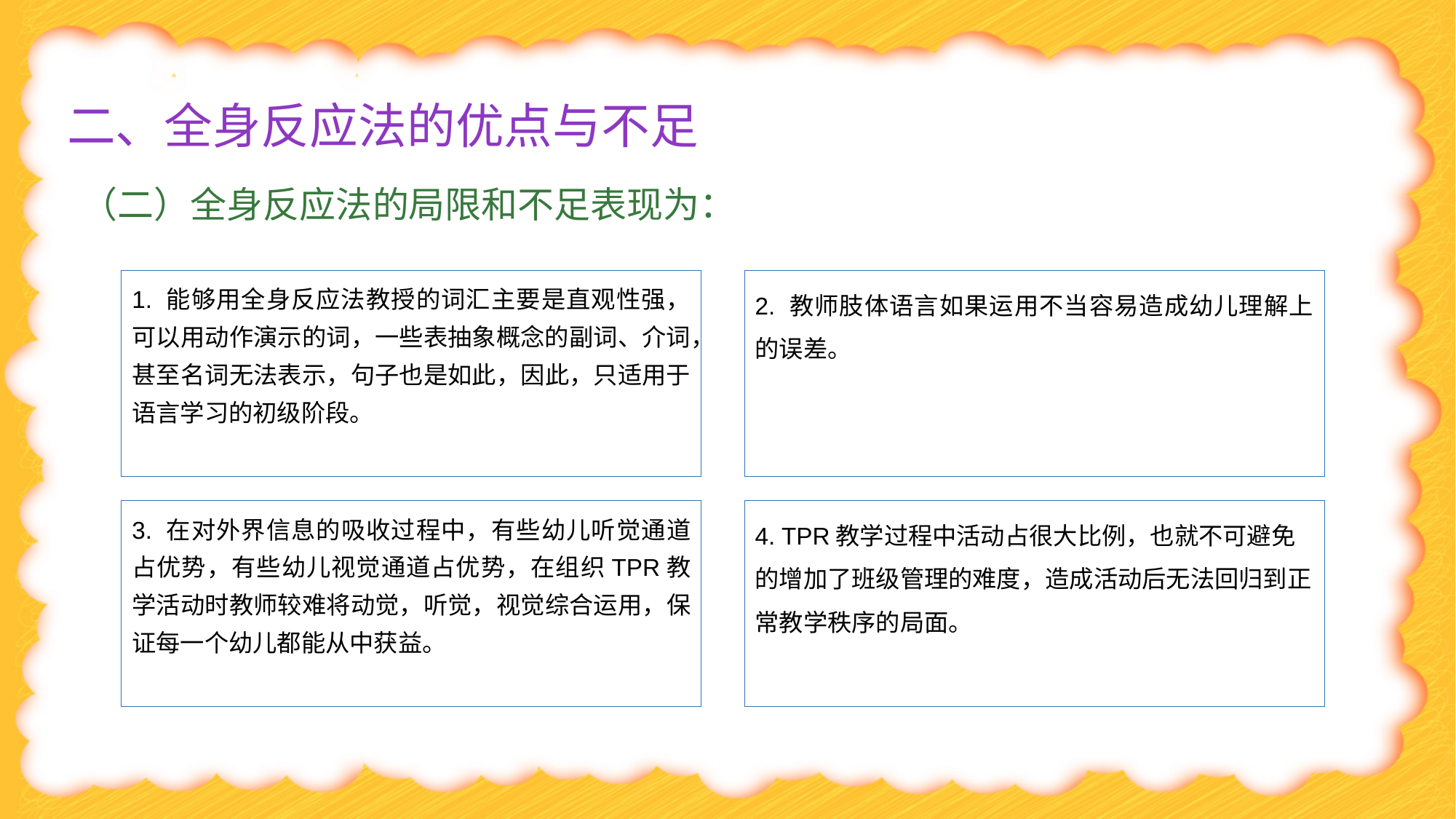

# 二、全身反应法的优点与不足
（二）全身反应法的局限和不足表现为：
1. 能够用全身反应法教授的词汇主要是直观性强，可以用动作演示的词，一些表抽象概念的副词、介词，甚至名词无法表示，句子也是如此，因此，只适用于语言学习的初级阶段。
2. 教师肢体语言如果运用不当容易造成幼儿理解上的误差。
3. 在对外界信息的吸收过程中，有些幼儿听觉通道占优势，有些幼儿视觉通道占优势，在组织TPR教学活动时教师较难将动觉，听觉，视觉综合运用，保证每一个幼儿都能从中获益。
4. TPR教学过程中活动占很大比例，也就不可避免的增加了班级管理的难度，造成活动后无法回归到正常教学秩序的局面。